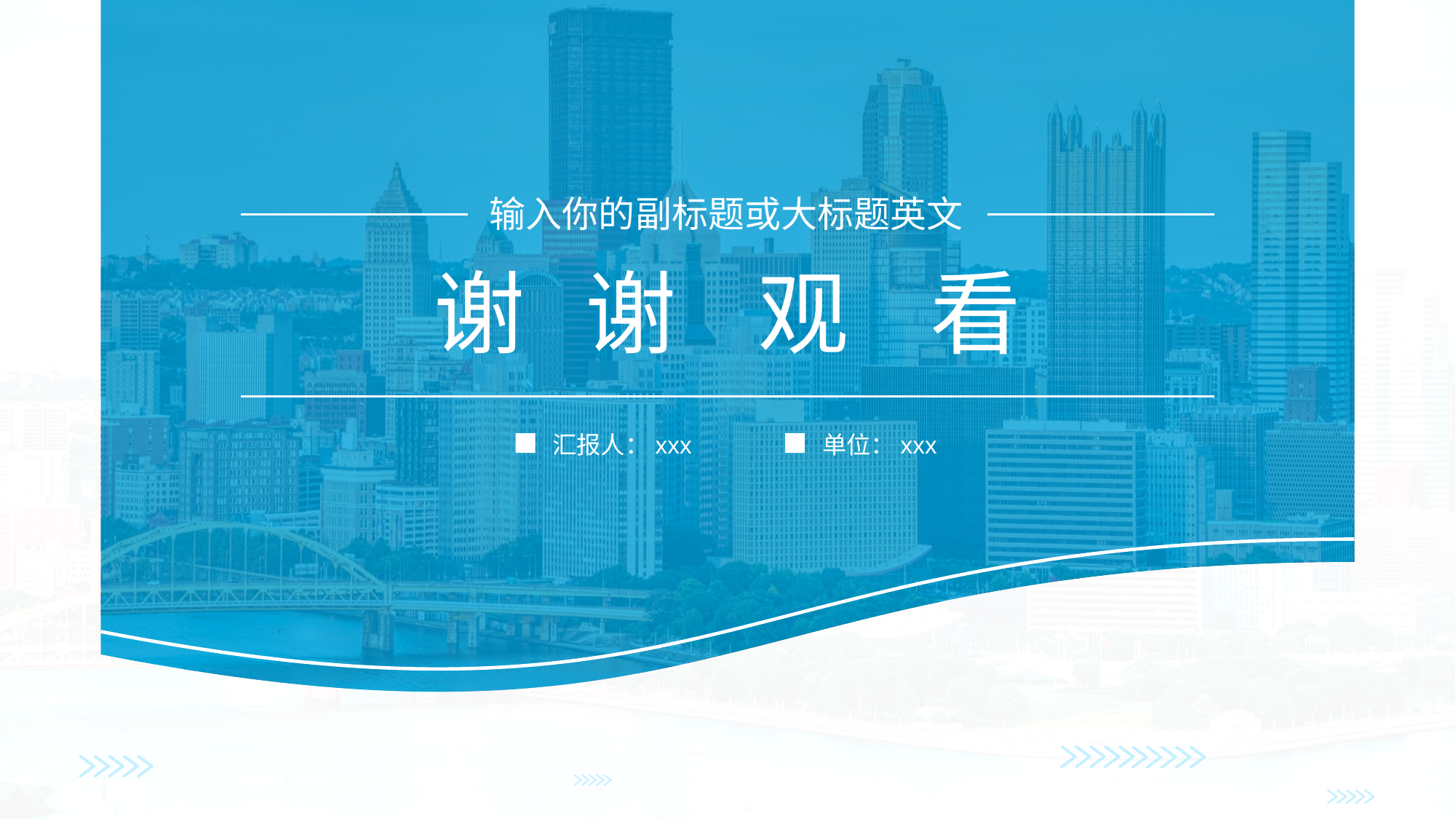

输入你的副标题或大标题英文
谢   谢    观    看
汇报人：xxx

单位：xxx